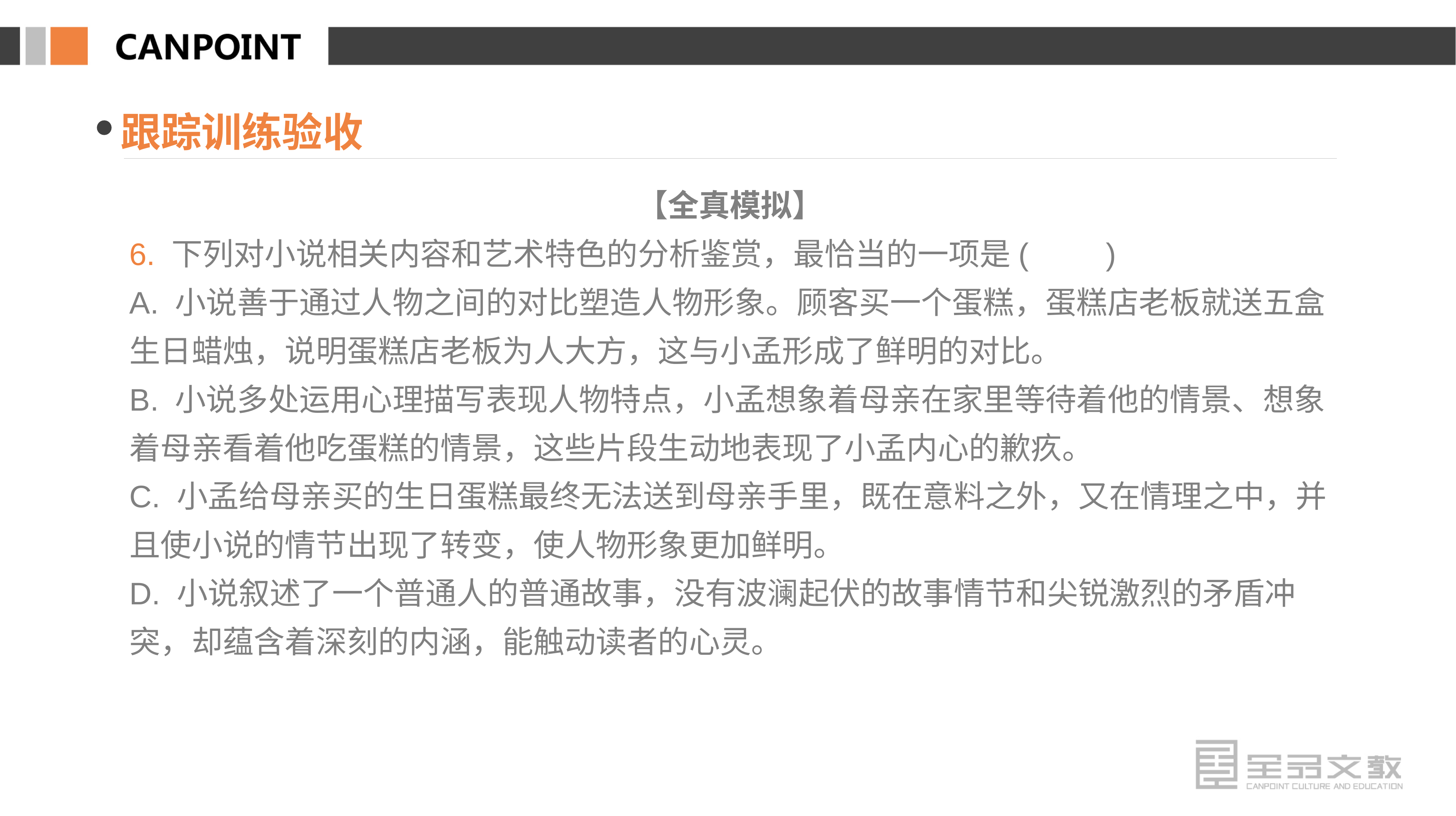

跟踪训练验收

【全真模拟】
6. 下列对小说相关内容和艺术特色的分析鉴赏，最恰当的一项是(　　)
A. 小说善于通过人物之间的对比塑造人物形象。顾客买一个蛋糕，蛋糕店老板就送五盒生日蜡烛，说明蛋糕店老板为人大方，这与小孟形成了鲜明的对比。
B. 小说多处运用心理描写表现人物特点，小孟想象着母亲在家里等待着他的情景、想象着母亲看着他吃蛋糕的情景，这些片段生动地表现了小孟内心的歉疚。
C. 小孟给母亲买的生日蛋糕最终无法送到母亲手里，既在意料之外，又在情理之中，并且使小说的情节出现了转变，使人物形象更加鲜明。
D. 小说叙述了一个普通人的普通故事，没有波澜起伏的故事情节和尖锐激烈的矛盾冲突，却蕴含着深刻的内涵，能触动读者的心灵。